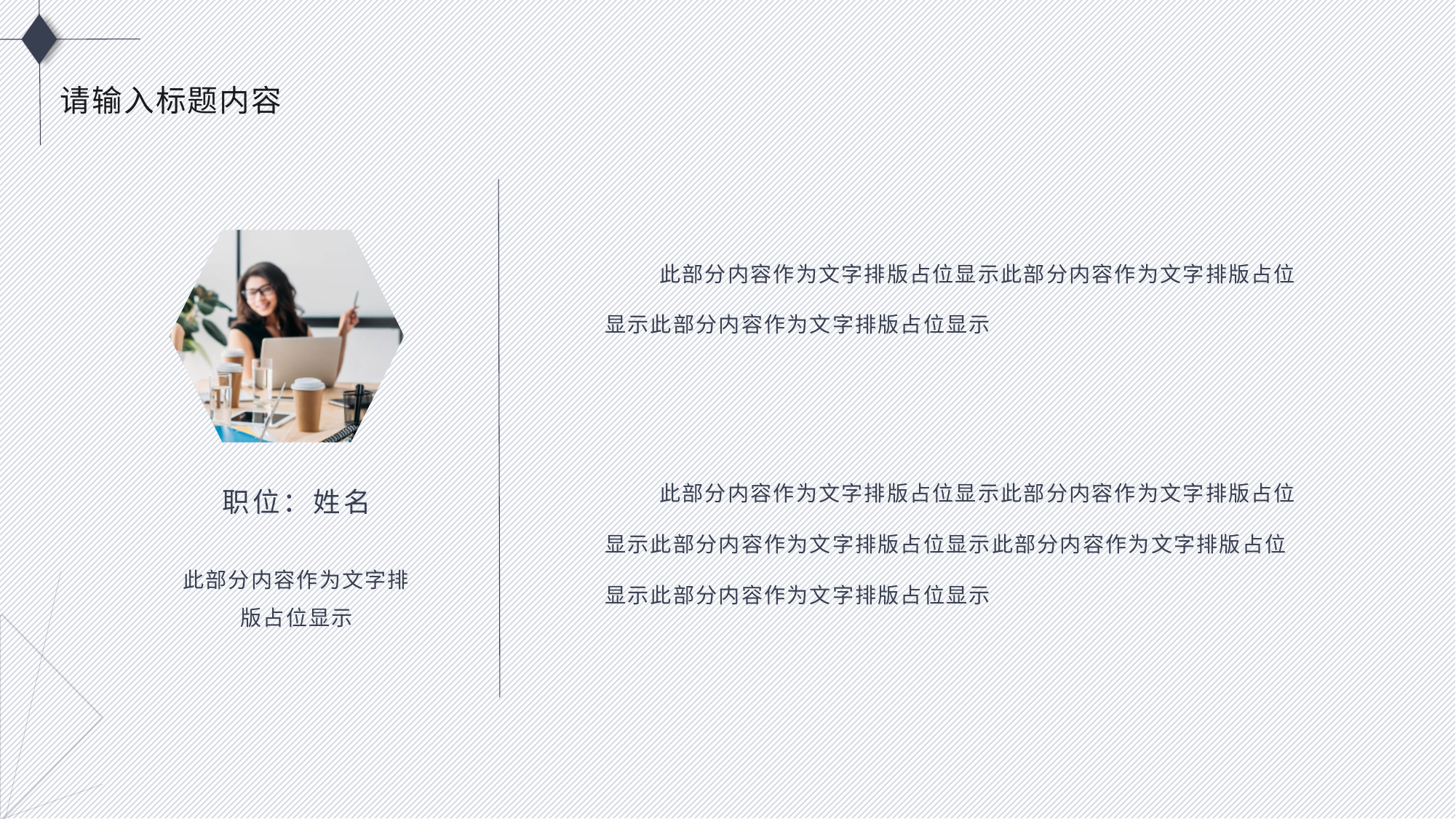

请输入标题内容

此部分内容作为文字排版占位显示此部分内容作为文字排版占位显示此部分内容作为文字排版占位显示
此部分内容作为文字排版占位显示此部分内容作为文字排版占位显示此部分内容作为文字排版占位显示此部分内容作为文字排版占位显示此部分内容作为文字排版占位显示
职位：姓名
此部分内容作为文字排版占位显示